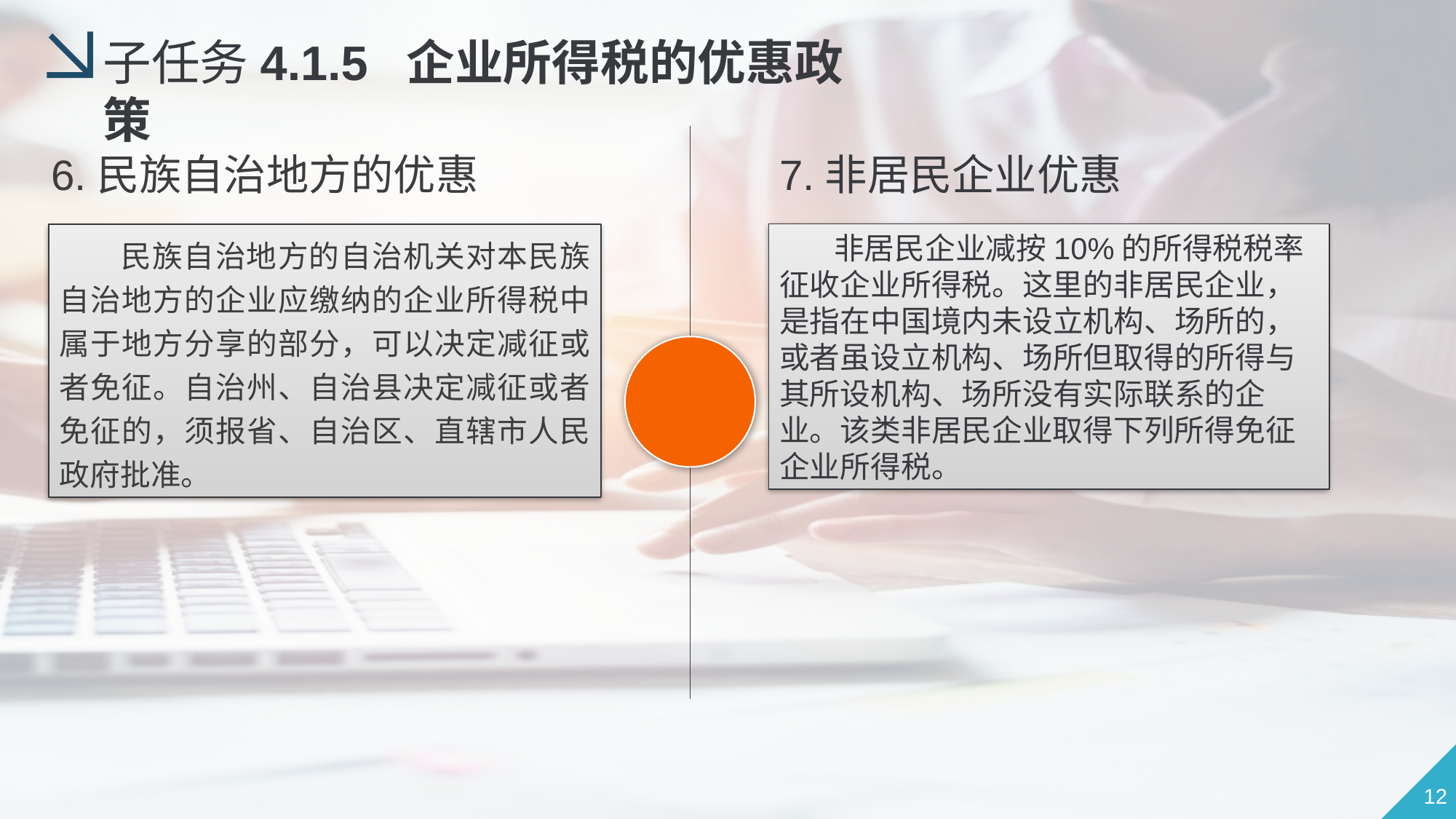

子任务4.1.5  企业所得税的优惠政策

6.民族自治地方的优惠
7.非居民企业优惠
       非居民企业减按10%的所得税税率征收企业所得税。这里的非居民企业，是指在中国境内未设立机构、场所的，或者虽设立机构、场所但取得的所得与其所设机构、场所没有实际联系的企业。该类非居民企业取得下列所得免征企业所得税。
       民族自治地方的自治机关对本民族自治地方的企业应缴纳的企业所得税中属于地方分享的部分，可以决定减征或者免征。自治州、自治县决定减征或者免征的，须报省、自治区、直辖市人民政府批准。